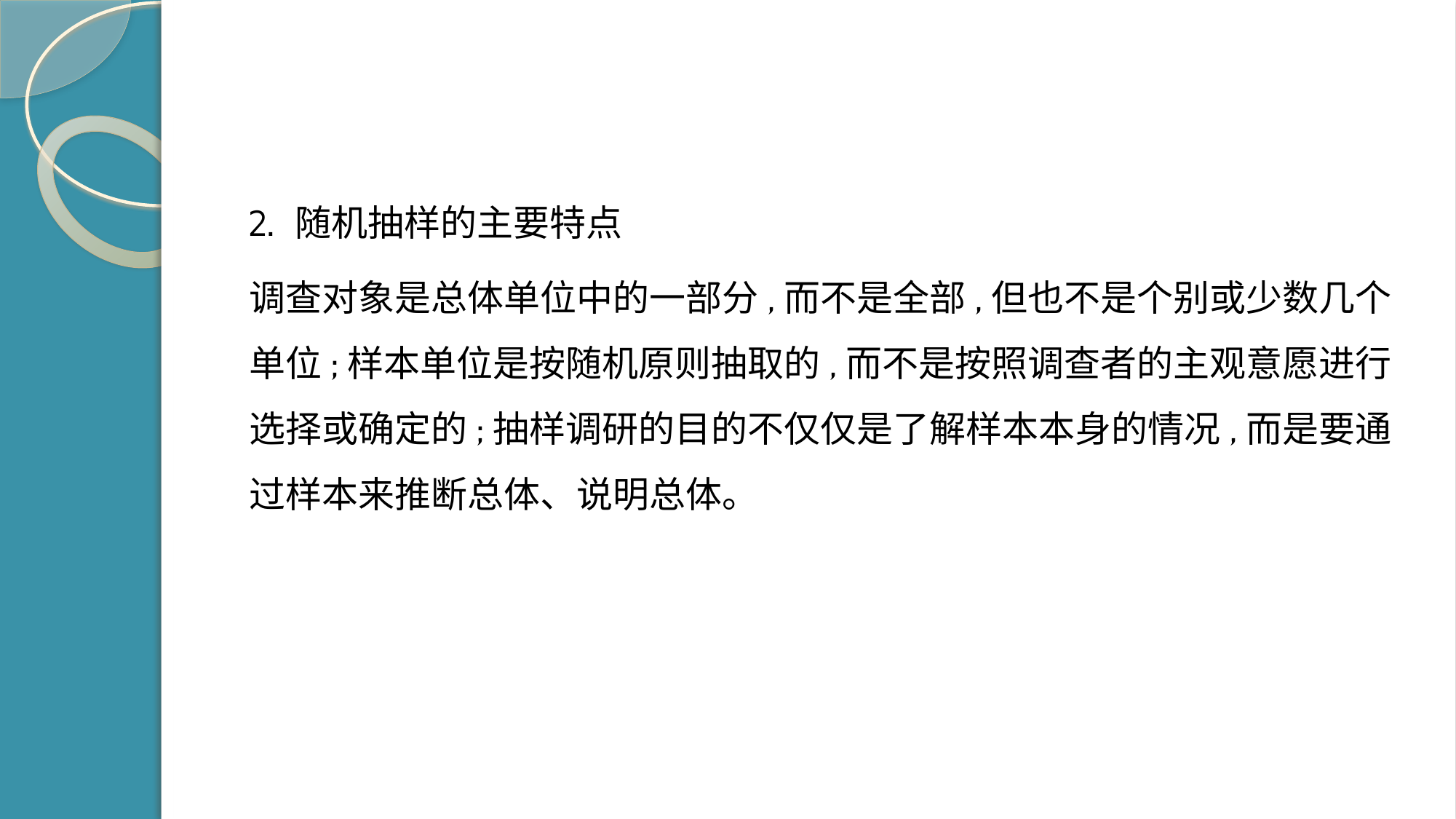

#
2. 随机抽样的主要特点
调查对象是总体单位中的一部分,而不是全部,但也不是个别或少数几个单位;样本单位是按随机原则抽取的,而不是按照调查者的主观意愿进行选择或确定的;抽样调研的目的不仅仅是了解样本本身的情况,而是要通过样本来推断总体、说明总体。